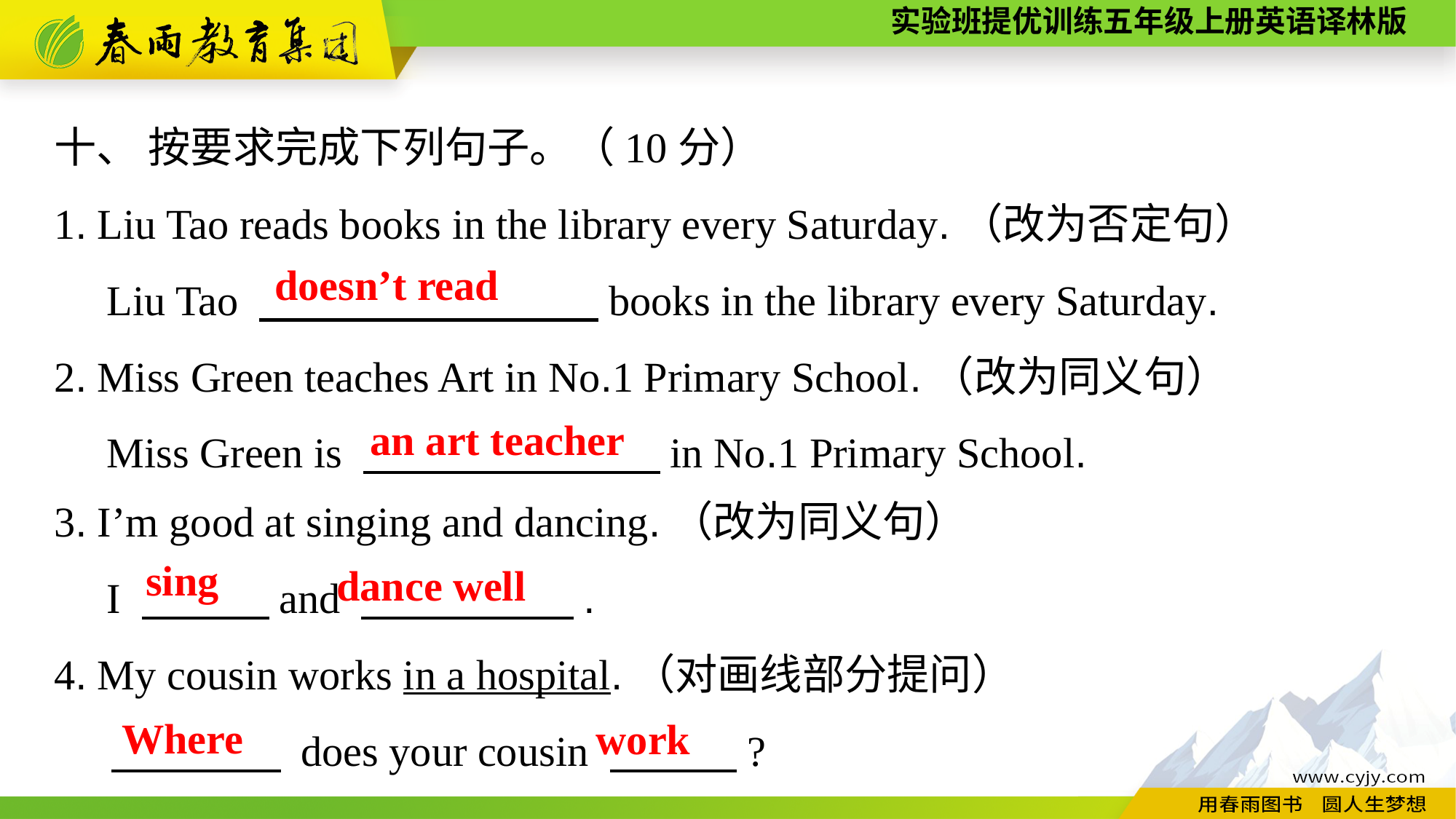

十、 按要求完成下列句子。（10分）
1. Liu Tao reads books in the library every Saturday.（改为否定句）
     Liu Tao 　　　　　　　　books in the library every Saturday.
2. Miss Green teaches Art in No.1 Primary School.（改为同义句）
     Miss Green is 　　　　　　　in No.1 Primary School.
doesn’t read
an art teacher
3. I’m good at singing and dancing.（改为同义句）
     I 　　　and 　　　　　.
4. My cousin works in a hospital.（对画线部分提问）
     　　　　 does your cousin 　　　?
sing
dance well
Where
work